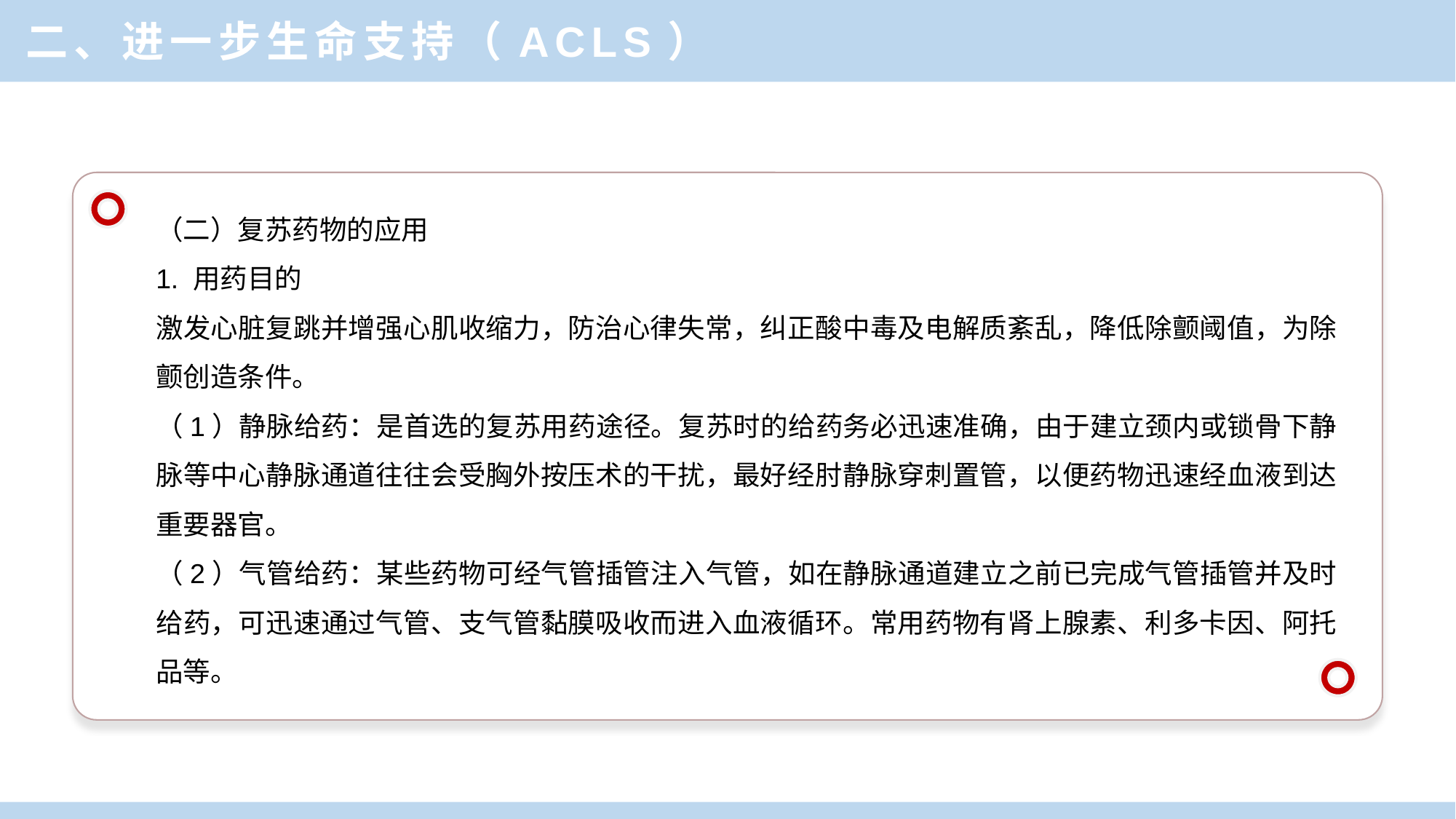

二、进一步生命支持（ACLS）

（二）复苏药物的应用
1. 用药目的
激发心脏复跳并增强心肌收缩力，防治心律失常，纠正酸中毒及电解质紊乱，降低除颤阈值，为除颤创造条件。
（1）静脉给药：是首选的复苏用药途径。复苏时的给药务必迅速准确，由于建立颈内或锁骨下静脉等中心静脉通道往往会受胸外按压术的干扰，最好经肘静脉穿刺置管，以便药物迅速经血液到达重要器官。
（2）气管给药：某些药物可经气管插管注入气管，如在静脉通道建立之前已完成气管插管并及时给药，可迅速通过气管、支气管黏膜吸收而进入血液循环。常用药物有肾上腺素、利多卡因、阿托品等。